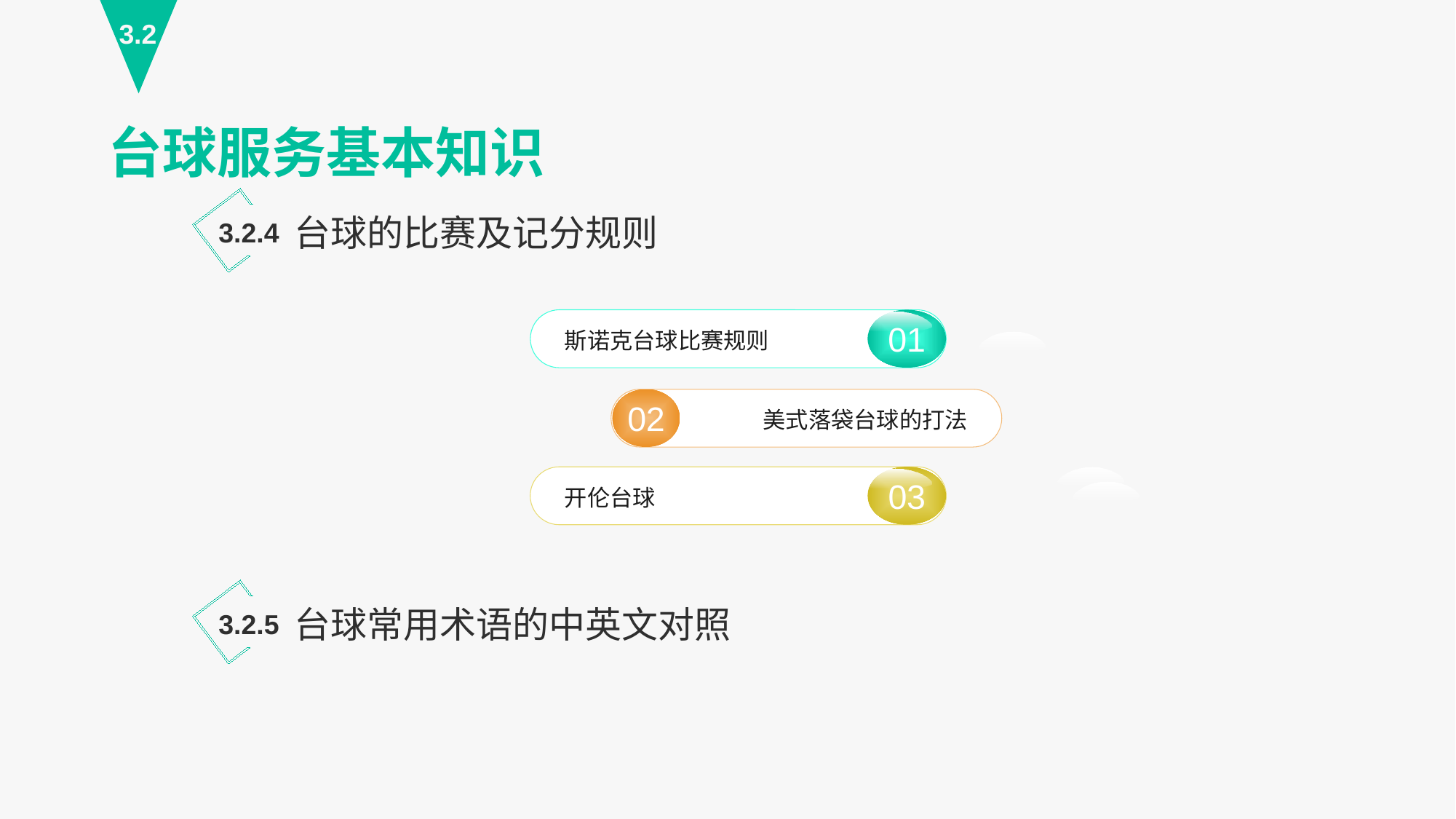

3.2
台球服务基本知识

台球的比赛及记分规则
3.2.4

01
斯诺克台球比赛规则

02
美式落袋台球的打法

03
开伦台球

台球常用术语的中英文对照
3.2.5